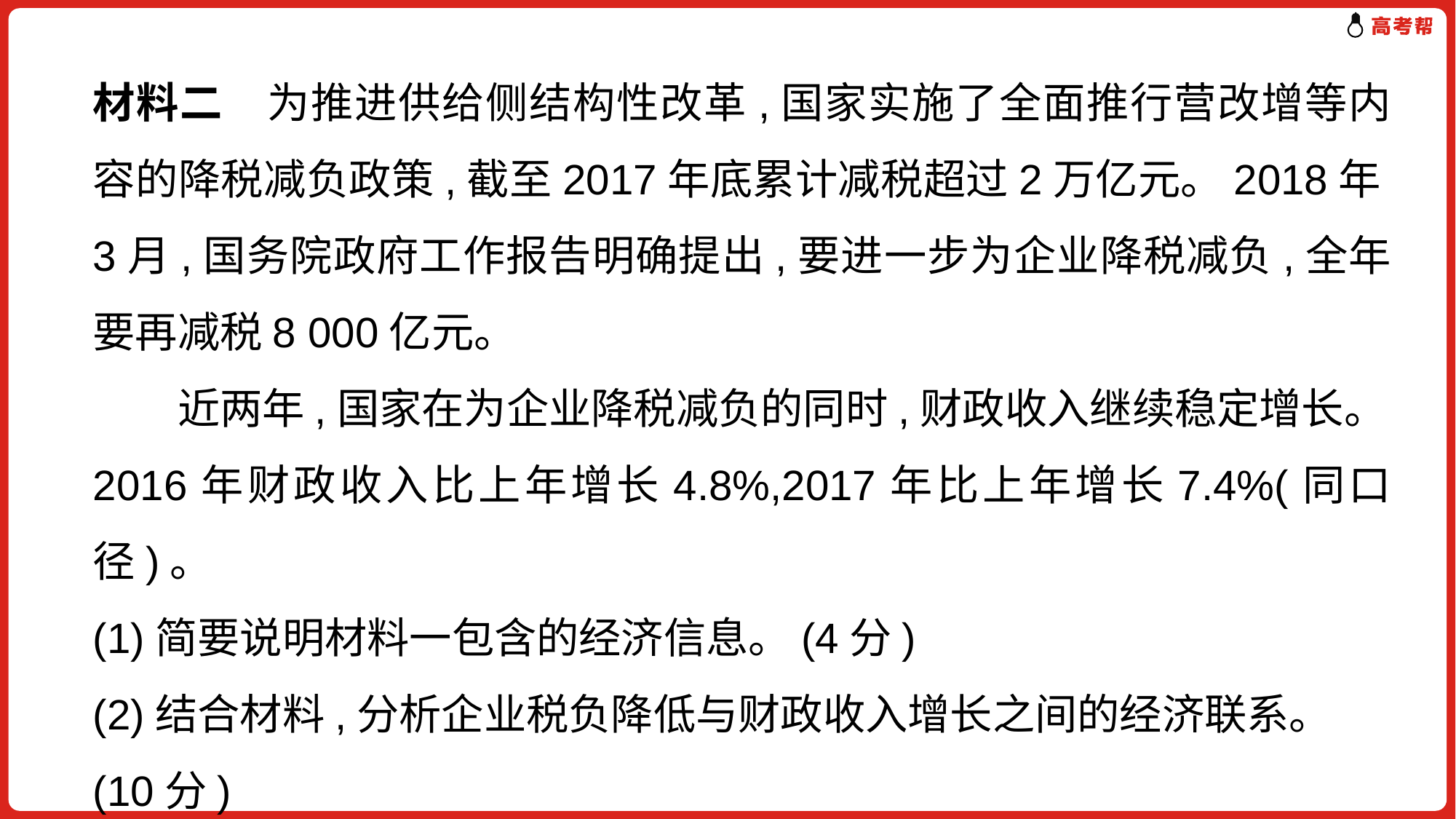

材料二　为推进供给侧结构性改革,国家实施了全面推行营改增等内容的降税减负政策,截至2017年底累计减税超过2万亿元。2018年3月,国务院政府工作报告明确提出,要进一步为企业降税减负,全年要再减税8 000亿元。
　　近两年,国家在为企业降税减负的同时,财政收入继续稳定增长。2016年财政收入比上年增长4.8%,2017年比上年增长7.4%(同口径)。
(1)简要说明材料一包含的经济信息。(4分)
(2)结合材料,分析企业税负降低与财政收入增长之间的经济联系。
(10分)